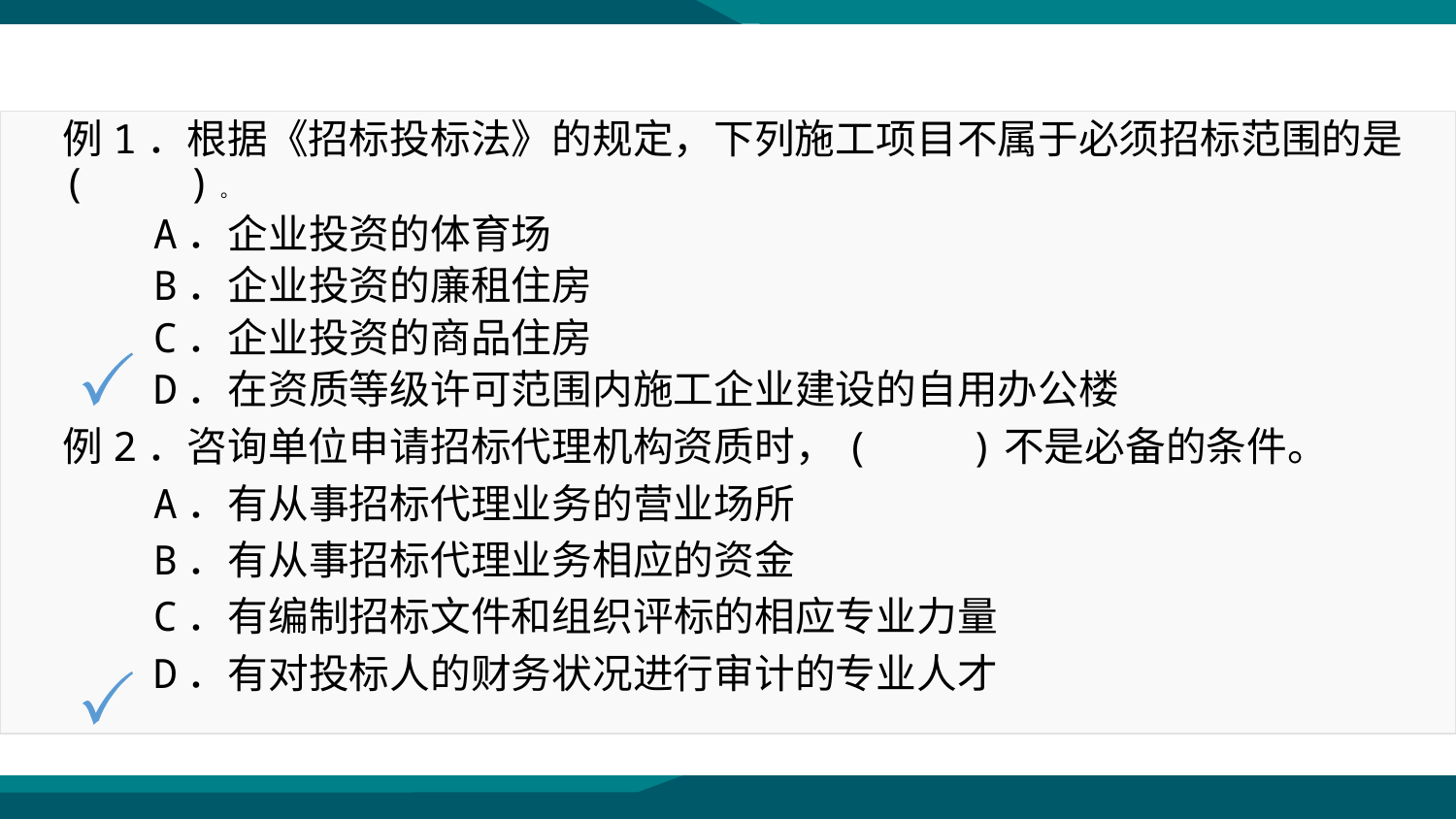

例1．根据《招标投标法》的规定，下列施工项目不属于必须招标范围的是(　　)。
　　A．企业投资的体育场
　　B．企业投资的廉租住房
　　C．企业投资的商品住房
　　D．在资质等级许可范围内施工企业建设的自用办公楼
例2．咨询单位申请招标代理机构资质时，(　　)不是必备的条件。
　　A．有从事招标代理业务的营业场所
　　B．有从事招标代理业务相应的资金
　　C．有编制招标文件和组织评标的相应专业力量
　　D．有对投标人的财务状况进行审计的专业人才